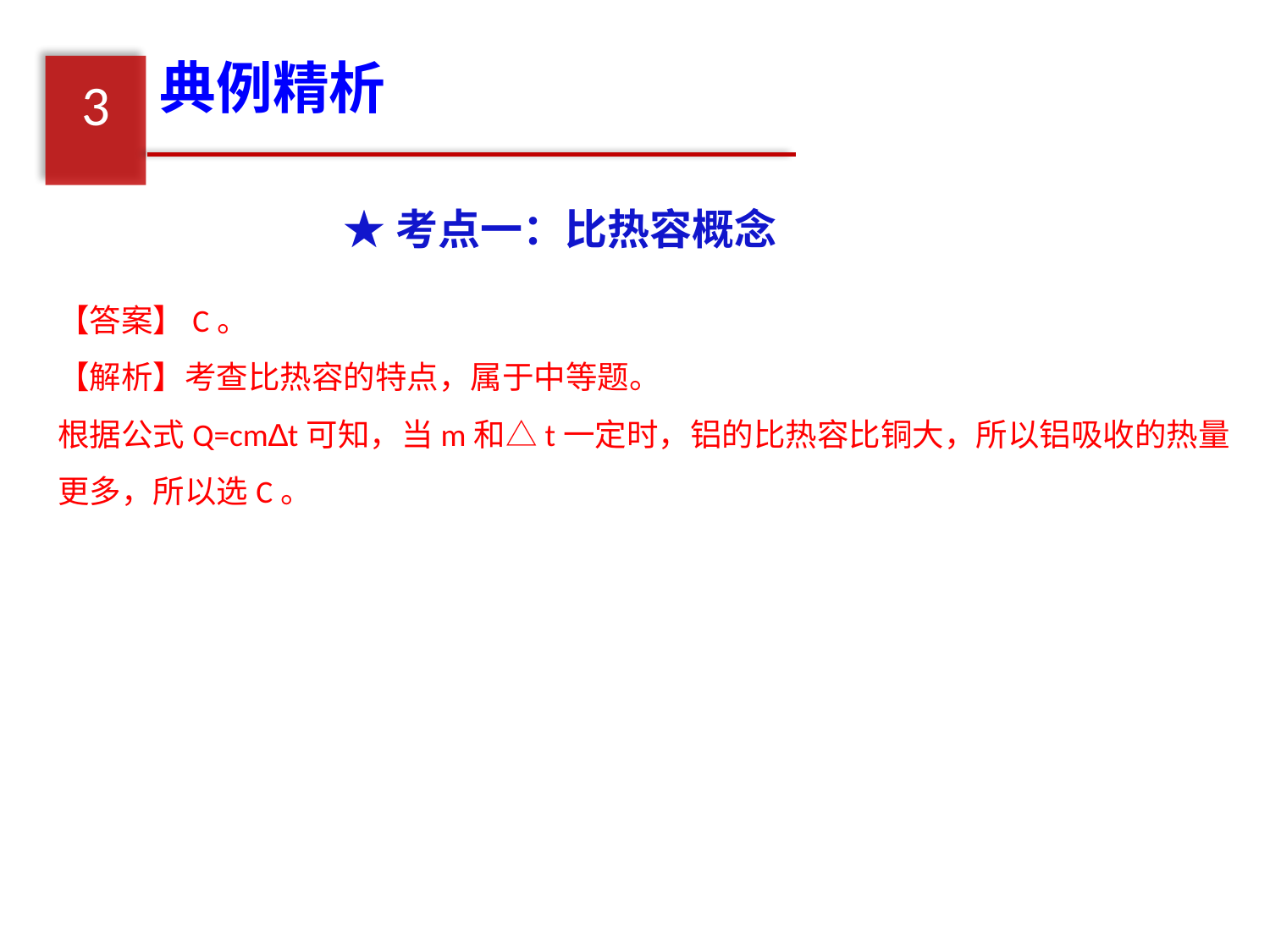

典例精析

3
★考点一：比热容概念
【答案】C。
【解析】考查比热容的特点，属于中等题。
根据公式Q=cm∆t可知，当m和△t一定时，铝的比热容比铜大，所以铝吸收的热量更多，所以选C。